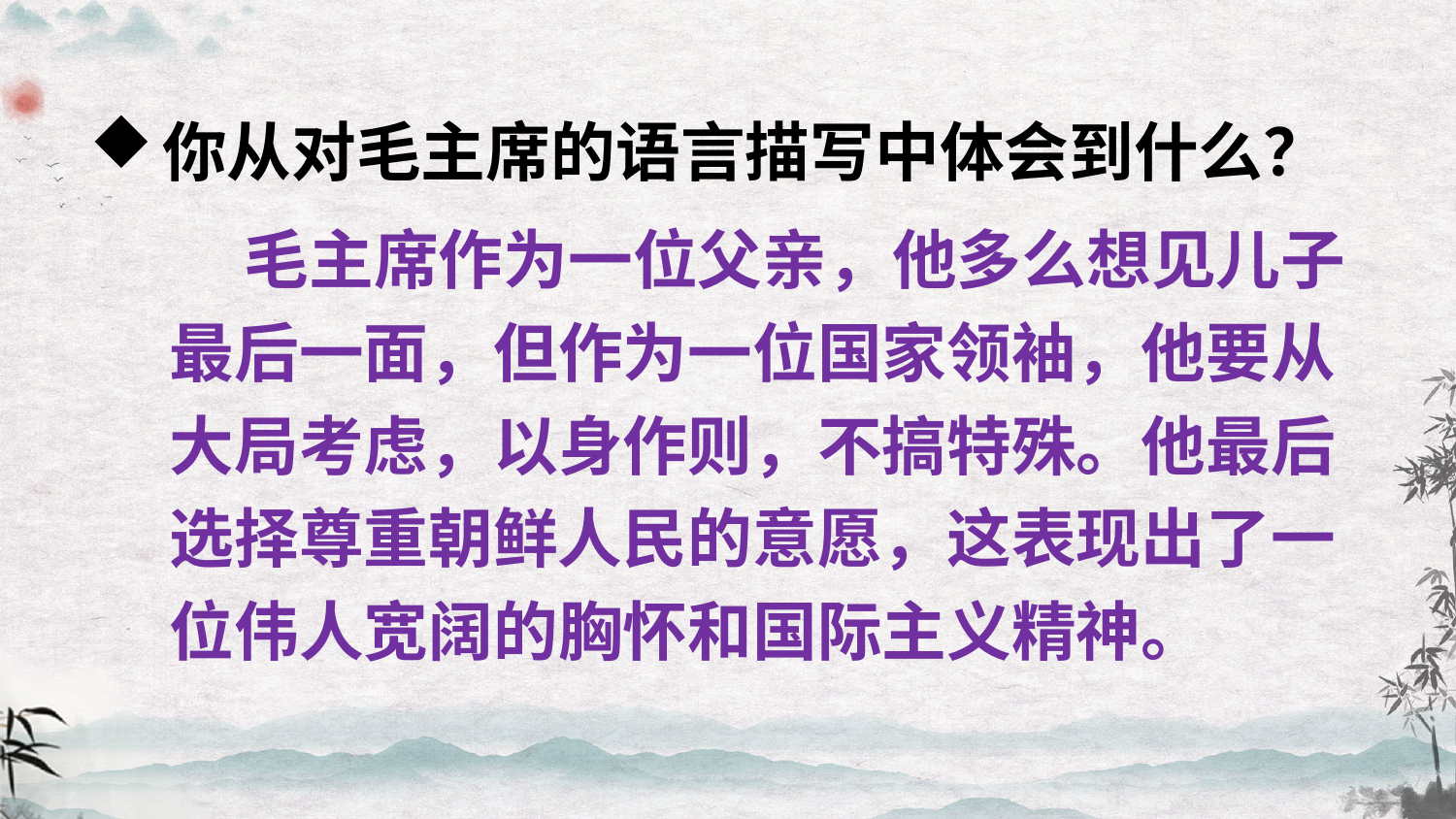

你从对毛主席的语言描写中体会到什么？
    毛主席作为一位父亲，他多么想见儿子最后一面，但作为一位国家领袖，他要从大局考虑，以身作则，不搞特殊。他最后选择尊重朝鲜人民的意愿，这表现出了一位伟人宽阔的胸怀和国际主义精神。